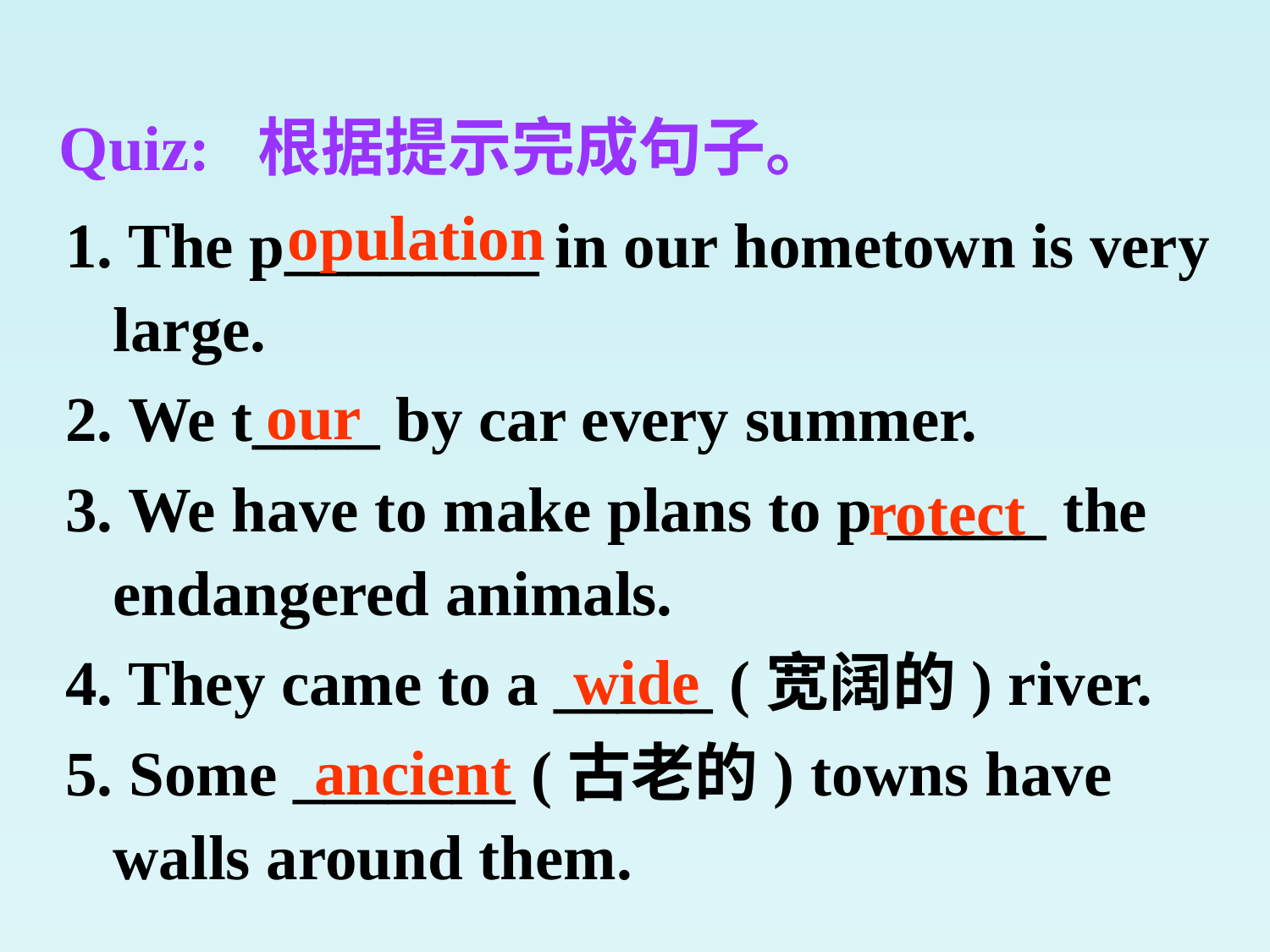

Quiz:  根据提示完成句子。
1. The p________ in our hometown is very large.
2. We t____ by car every summer.
3. We have to make plans to p _____ the endangered animals.
4. They came to a _____ (宽阔的) river.
5. Some _______ (古老的) towns have walls around them.
opulation
our
rotect
wide
ancient